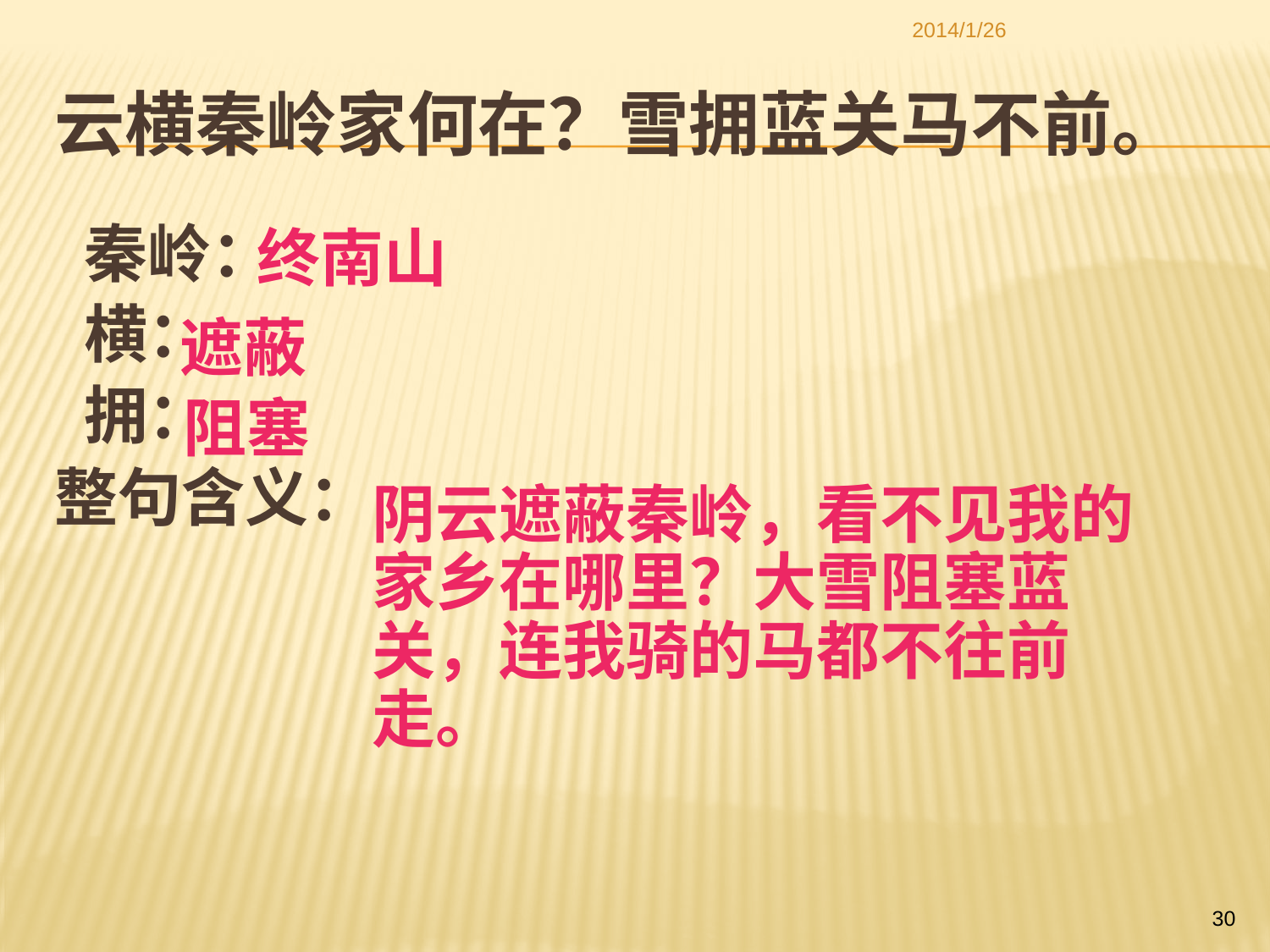

2014/1/26
# 云横秦岭家何在？雪拥蓝关马不前。
 秦岭：
 横：
 拥：
整句含义：
终南山
遮蔽
阻塞
阴云遮蔽秦岭，看不见我的家乡在哪里？大雪阻塞蓝关，连我骑的马都不往前走。

30